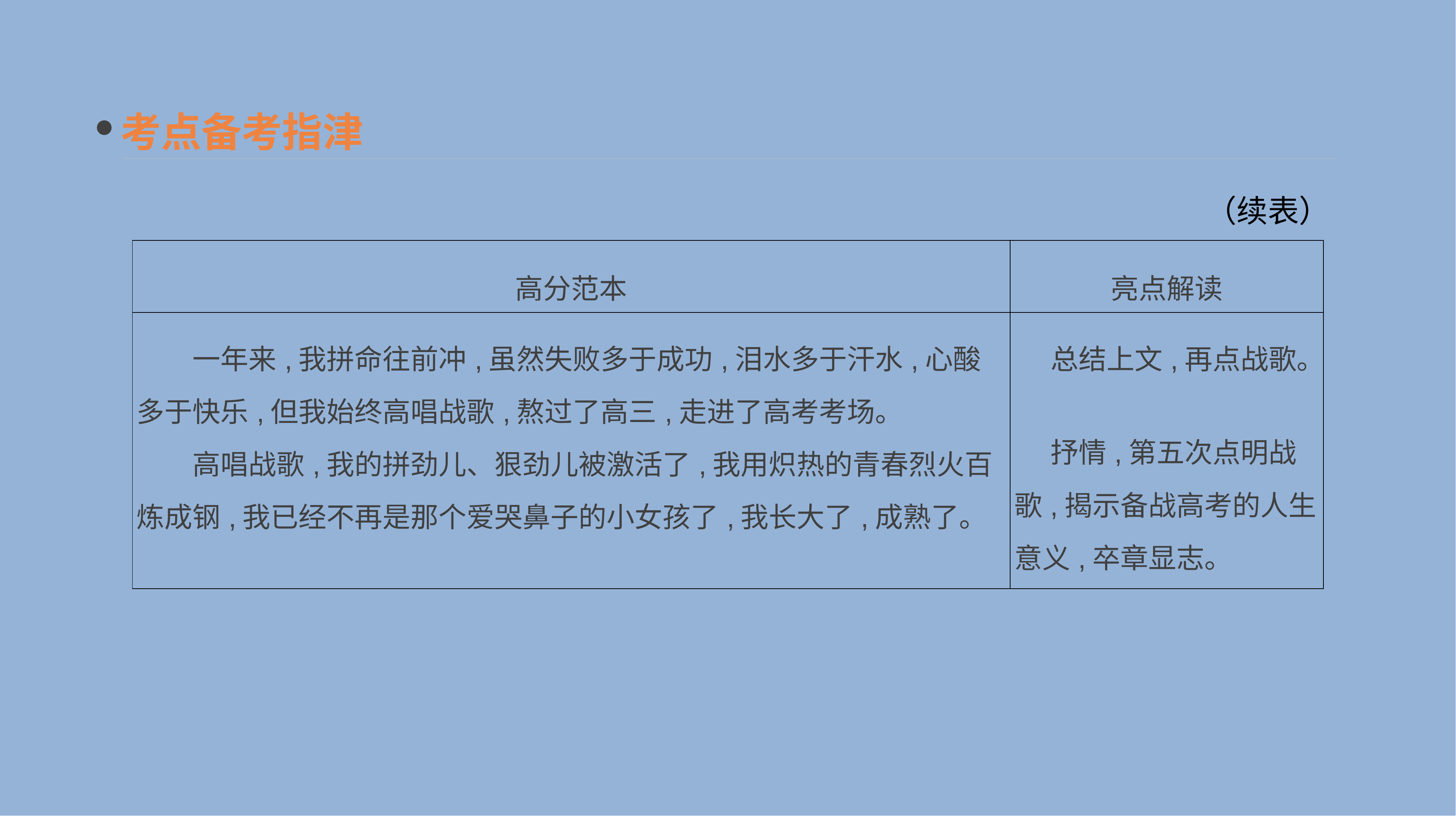

考点备考指津

（续表）
| 高分范本 | 亮点解读 |
| --- | --- |
| 一年来,我拼命往前冲,虽然失败多于成功,泪水多于汗水,心酸多于快乐,但我始终高唱战歌,熬过了高三,走进了高考考场。 　　高唱战歌,我的拼劲儿、狠劲儿被激活了,我用炽热的青春烈火百炼成钢,我已经不再是那个爱哭鼻子的小女孩了,我长大了,成熟了。 | 总结上文,再点战歌。 　抒情,第五次点明战歌,揭示备战高考的人生意义,卒章显志。 |